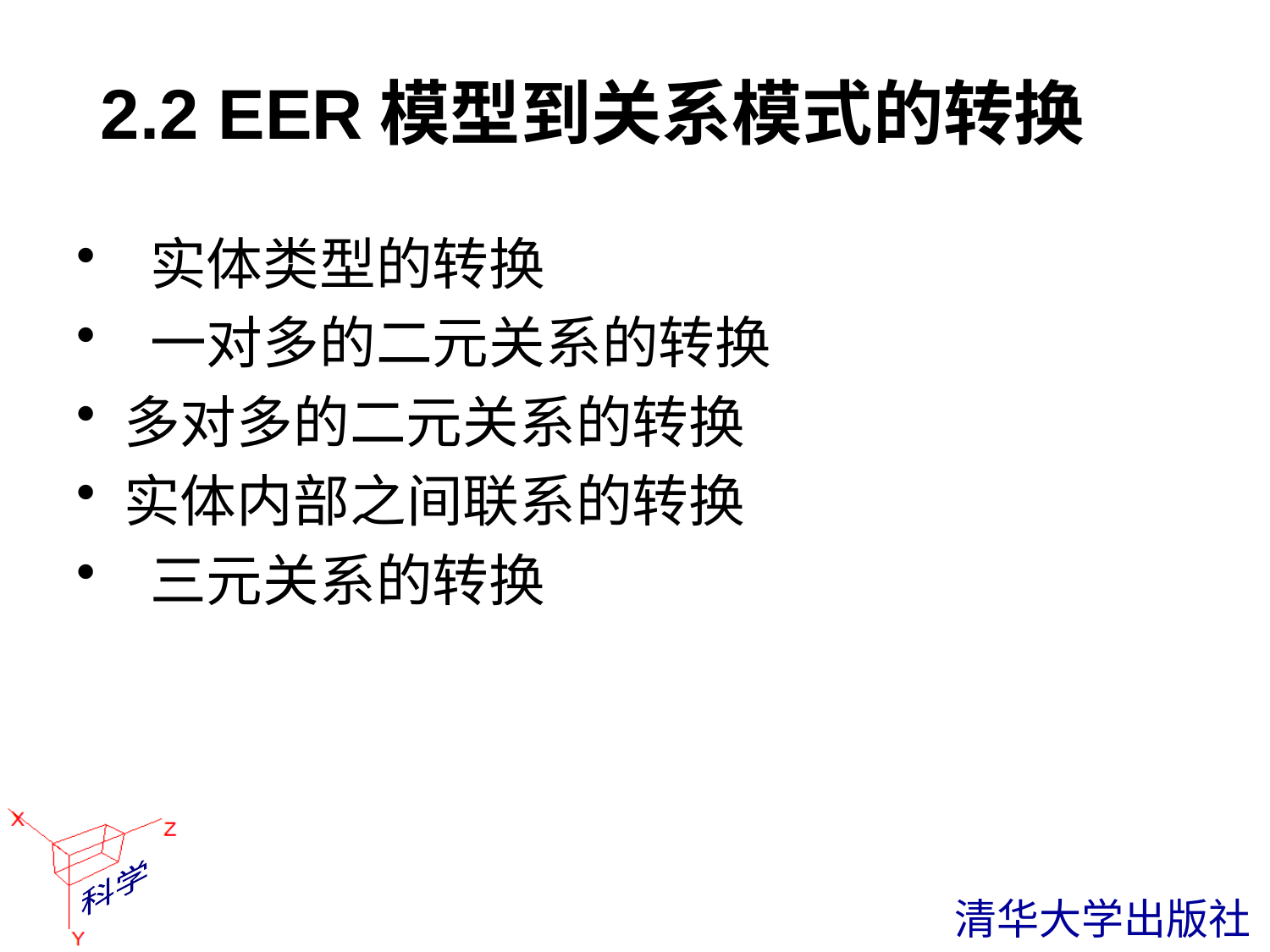

# 2.2 EER模型到关系模式的转换
 实体类型的转换
 一对多的二元关系的转换
多对多的二元关系的转换
实体内部之间联系的转换
 三元关系的转换
      清华大学出版社